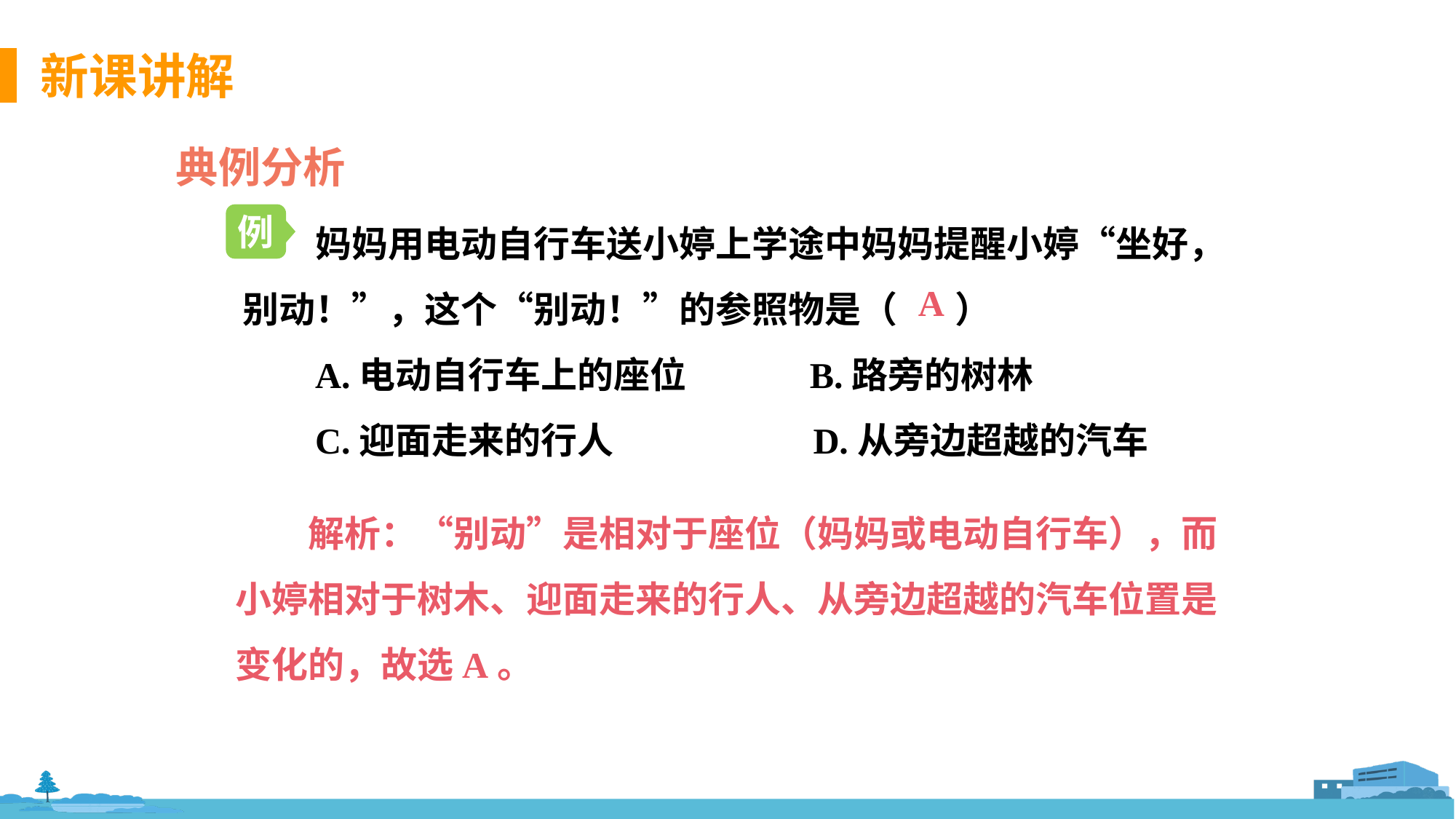

典例分析
妈妈用电动自行车送小婷上学途中妈妈提醒小婷“坐好，别动！”，这个“别动！”的参照物是（       ）
A.电动自行车上的座位              B.路旁的树林
C.迎面走来的行人		  D.从旁边超越的汽车

例
A
解析：“别动”是相对于座位（妈妈或电动自行车），而小婷相对于树木、迎面走来的行人、从旁边超越的汽车位置是变化的，故选A。